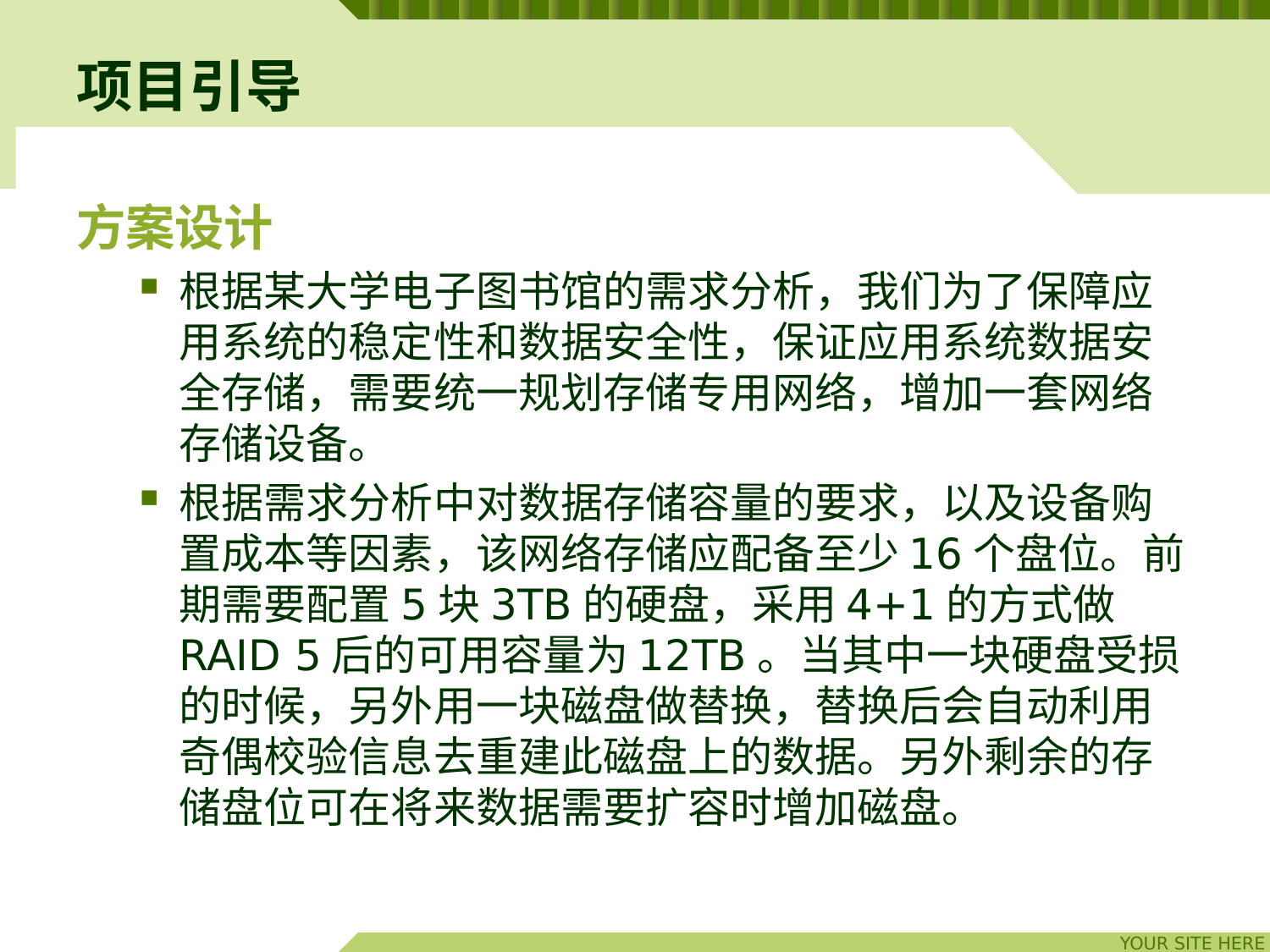

# 项目引导
方案设计
根据某大学电子图书馆的需求分析，我们为了保障应用系统的稳定性和数据安全性，保证应用系统数据安全存储，需要统一规划存储专用网络，增加一套网络存储设备。
根据需求分析中对数据存储容量的要求，以及设备购置成本等因素，该网络存储应配备至少16个盘位。前期需要配置5块3TB的硬盘，采用4+1的方式做RAID 5后的可用容量为12TB。当其中一块硬盘受损的时候，另外用一块磁盘做替换，替换后会自动利用奇偶校验信息去重建此磁盘上的数据。另外剩余的存储盘位可在将来数据需要扩容时增加磁盘。